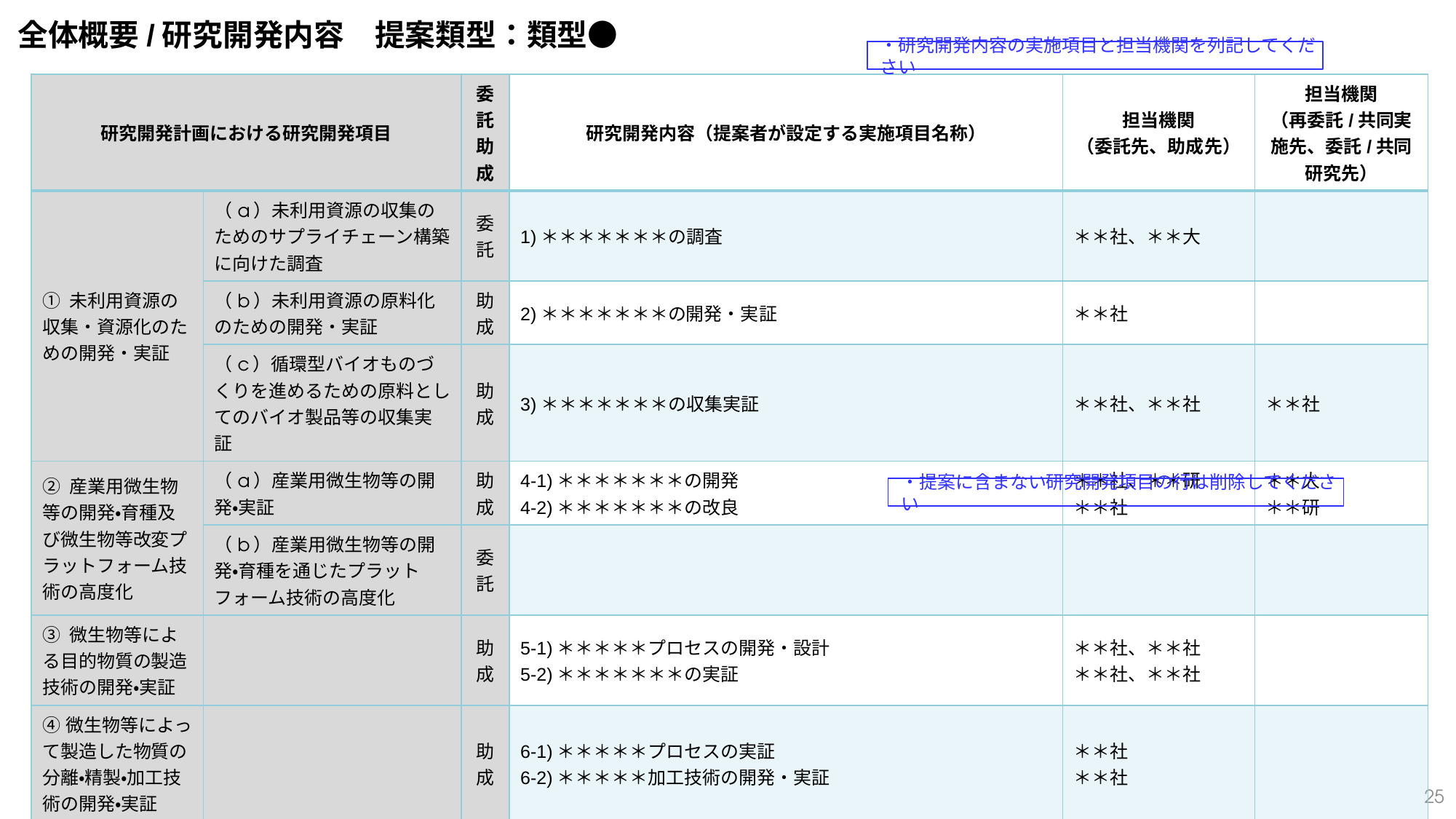

全体概要/研究開発内容　提案類型：類型●
・研究開発内容の実施項目と担当機関を列記してください
| 研究開発計画における研究開発項目 |  | 委託 助成 | 研究開発内容（提案者が設定する実施項目名称） | 担当機関 （委託先、助成先） | 担当機関 （再委託/共同実施先、委託/共同研究先） |
| --- | --- | --- | --- | --- | --- |
| ① 未利用資源の収集・資源化のための開発・実証 | （a）未利用資源の収集のためのサプライチェーン構築に向けた調査 | 委託 | 1)＊＊＊＊＊＊＊の調査 | ＊＊社、＊＊大 |  |
|  | （b）未利用資源の原料化のための開発・実証 | 助成 | 2)＊＊＊＊＊＊＊の開発・実証 | ＊＊社 |  |
|  | （c）循環型バイオものづくりを進めるための原料としてのバイオ製品等の収集実証 | 助成 | 3)＊＊＊＊＊＊＊の収集実証 | ＊＊社、＊＊社 | ＊＊社 |
| ② 産業用微生物等の開発・育種及び微生物等改変プラットフォーム技術の高度化 | （a）産業用微生物等の開発・実証 | 助成 | 4-1)＊＊＊＊＊＊＊の開発 4-2)＊＊＊＊＊＊＊の改良 | ＊＊社、＊＊研 ＊＊社 | ＊＊大 ＊＊研 |
|  | （b）産業用微生物等の開発・育種を通じたプラットフォーム技術の高度化 | 委託 |  |  |  |
| ③ 微生物等による目的物質の製造技術の開発・実証 |  | 助成 | 5-1)＊＊＊＊＊プロセスの開発・設計 5-2)＊＊＊＊＊＊＊の実証 | ＊＊社、＊＊社 ＊＊社、＊＊社 |  |
| ④微生物等によって製造した物質の分離・精製・加工技術の開発・実証 |  | 助成 | 6-1)＊＊＊＊＊プロセスの実証 6-2)＊＊＊＊＊加工技術の開発・実証 | ＊＊社 ＊＊社 |  |
| ⑤ バイオものづくり製品の社会実装のための評価手法等の開発 |  | 委託 | 7-1)＊＊＊＊＊＊＊の表示ルール検討 7-2)＊＊＊＊＊＊＊のLCA評価 7-3)＊＊＊＊＊＊＊の回収ルール形成検討 7-4)＊＊＊＊＊＊＊の標準化提案・標準化活動 | ＊＊社、＊＊社 ＊＊社 ＊＊社、＊社、＊社 ＊＊社、＊＊研 |  |
・提案に含まない研究開発項目の行は削除してください
25